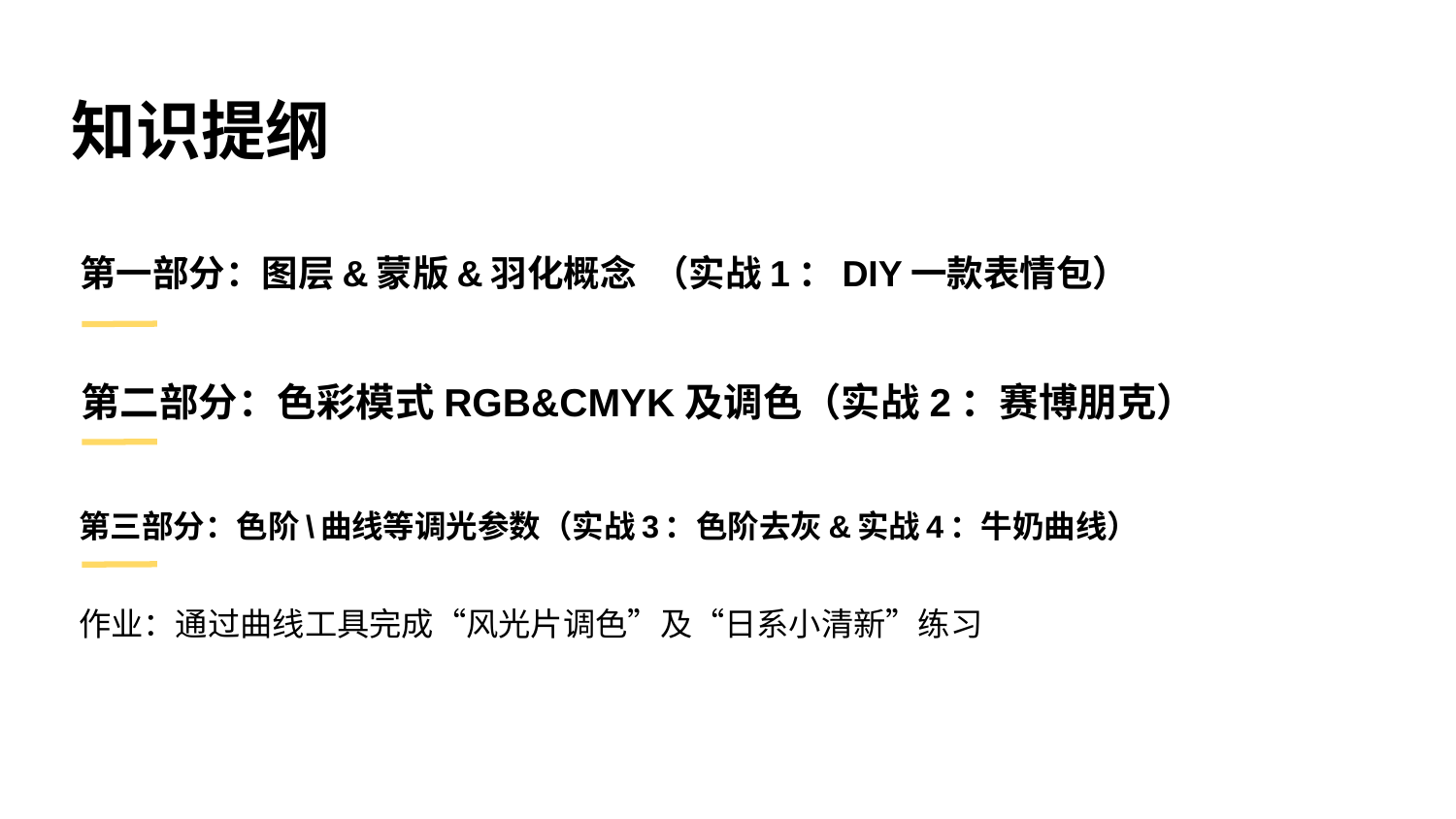

知识提纲
第一部分：图层&蒙版&羽化概念  （实战1：DIY一款表情包）
第二部分：色彩模式RGB&CMYK及调色（实战2：赛博朋克）
第三部分：色阶\曲线等调光参数（实战3：色阶去灰&实战4：牛奶曲线）
作业：通过曲线工具完成“风光片调色”及“日系小清新”练习